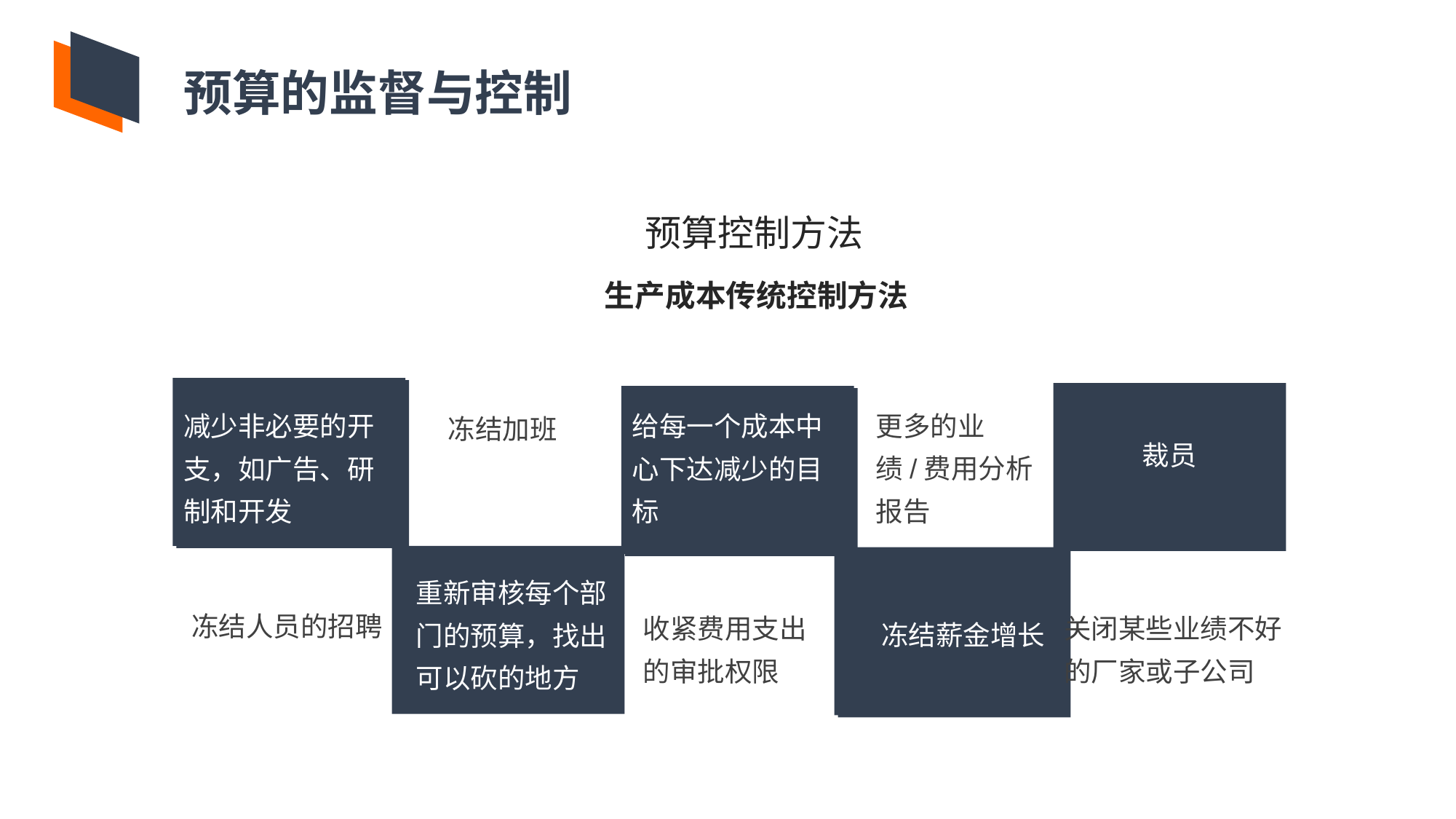

预算的监督与控制
预算控制方法
生产成本传统控制方法

更多的业绩/费用分析报告
减少非必要的开支，如广告、研制和开发
给每一个成本中心下达减少的目标
冻结加班
裁员

重新审核每个部门的预算，找出可以砍的地方
冻结人员的招聘
关闭某些业绩不好的厂家或子公司
收紧费用支出的审批权限
冻结薪金增长